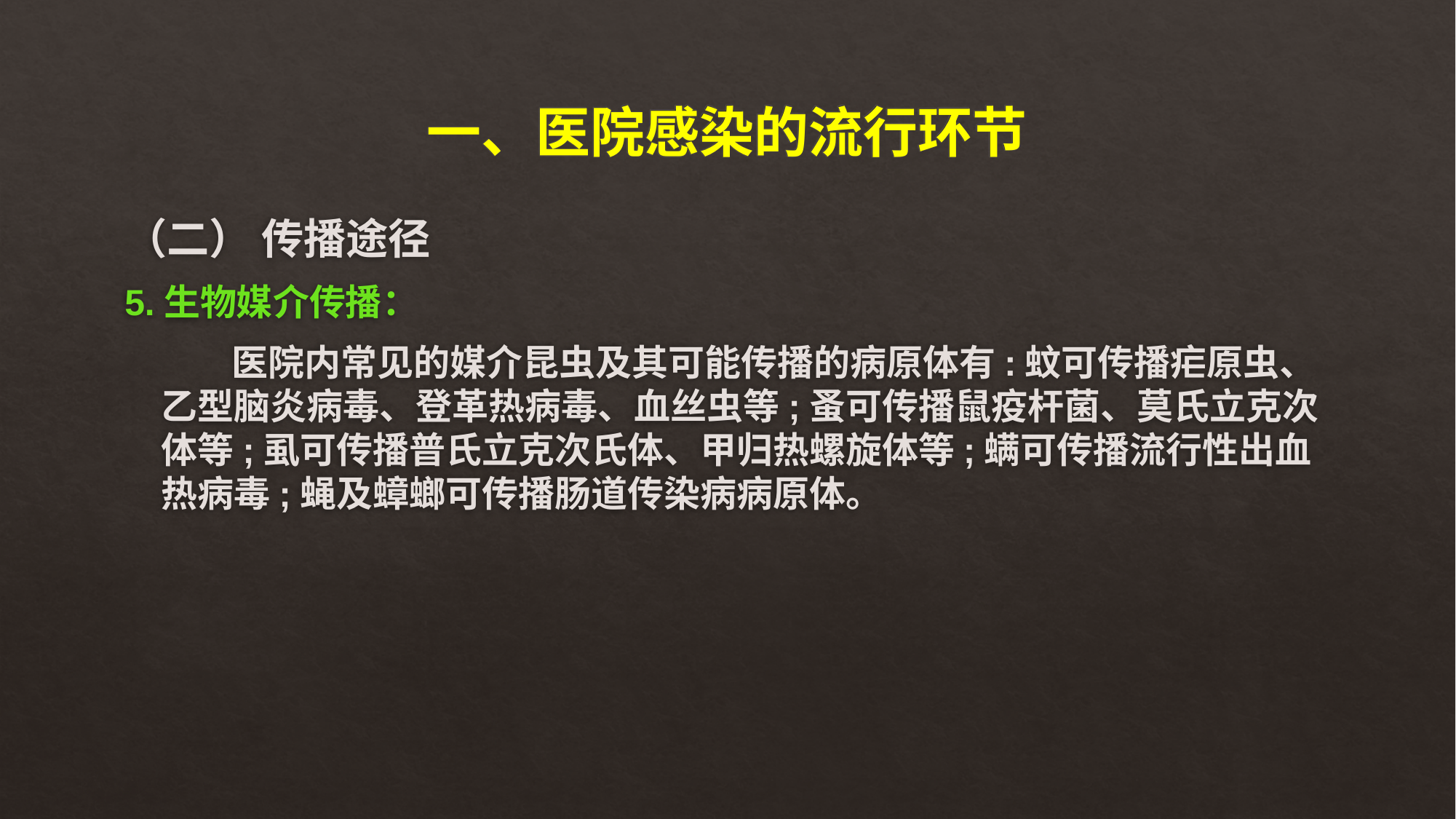

# 一、医院感染的流行环节
（二） 传播途径
5.生物媒介传播：
            医院内常见的媒介昆虫及其可能传播的病原体有:蚊可传播疟原虫、乙型脑炎病毒、登革热病毒、血丝虫等;蚤可传播鼠疫杆菌、莫氏立克次体等;虱可传播普氏立克次氏体、甲归热螺旋体等;螨可传播流行性出血热病毒;蝇及蟑螂可传播肠道传染病病原体。